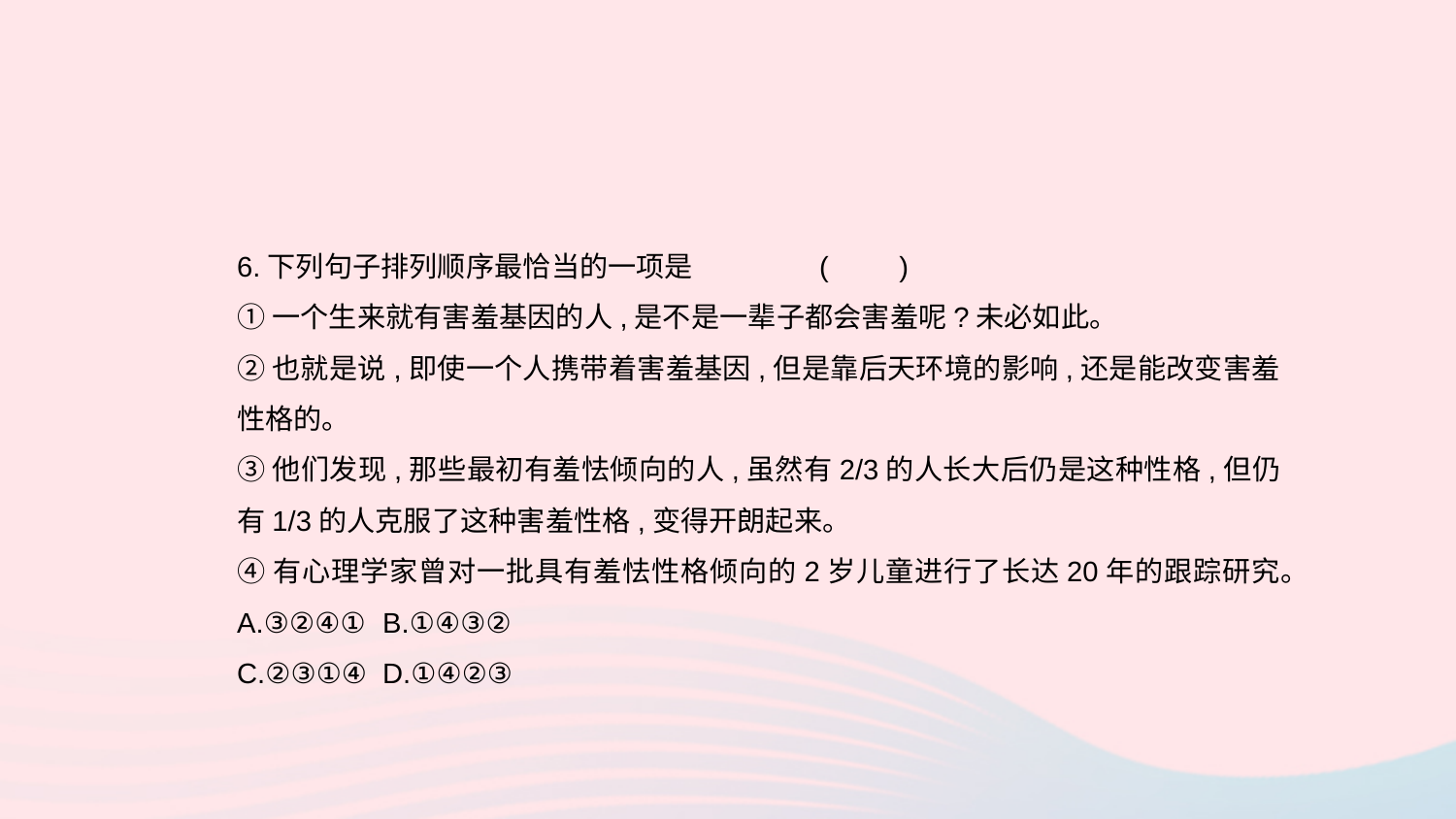

6.下列句子排列顺序最恰当的一项是	(　　)
①一个生来就有害羞基因的人,是不是一辈子都会害羞呢?未必如此。
②也就是说,即使一个人携带着害羞基因,但是靠后天环境的影响,还是能改变害羞性格的。
③他们发现,那些最初有羞怯倾向的人,虽然有2/3的人长大后仍是这种性格,但仍有1/3的人克服了这种害羞性格,变得开朗起来。
④有心理学家曾对一批具有羞怯性格倾向的2岁儿童进行了长达20年的跟踪研究。
A.③②④①	B.①④③②
C.②③①④	D.①④②③